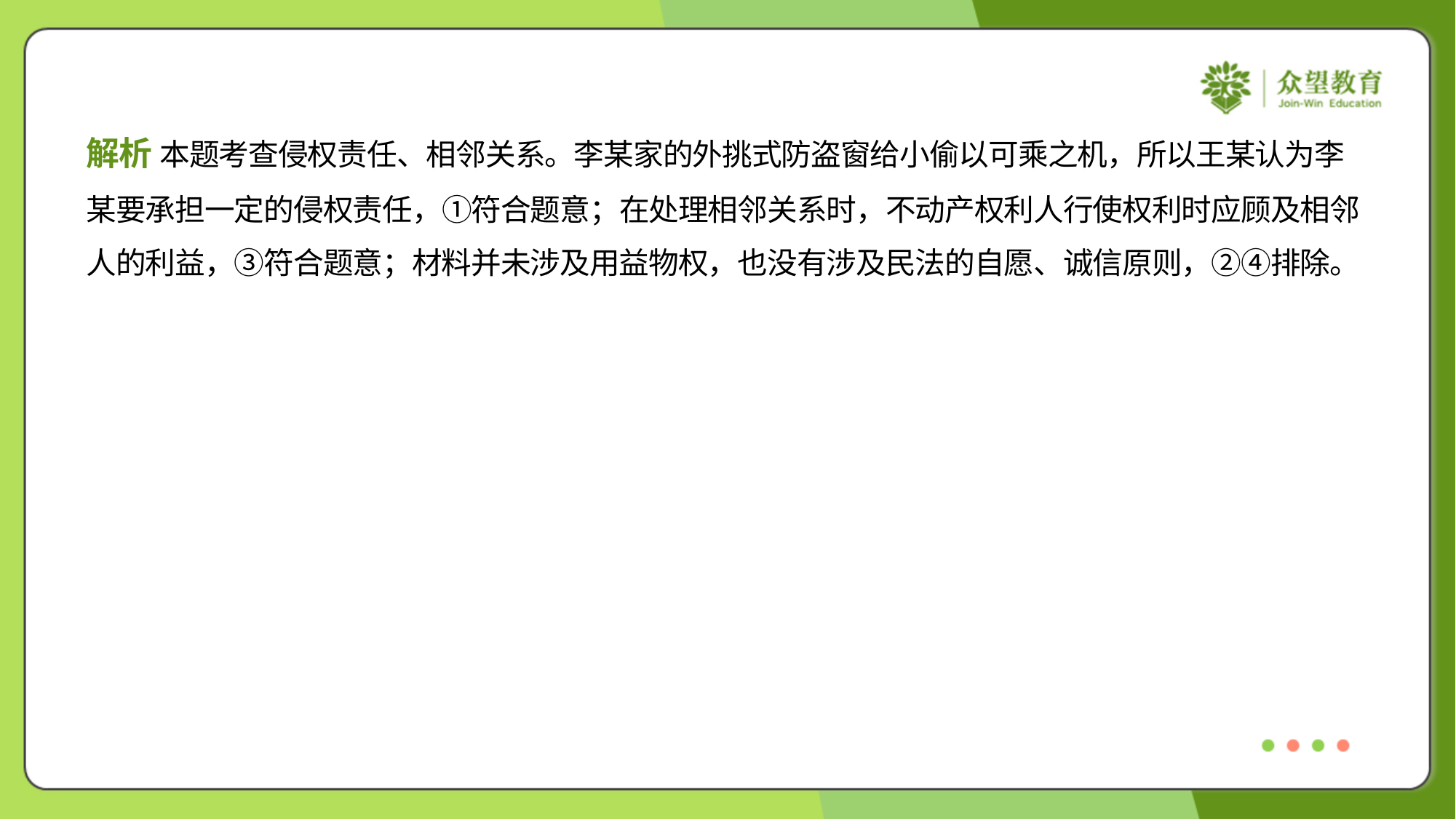

解析 本题考查侵权责任、相邻关系。李某家的外挑式防盗窗给小偷以可乘之机，所以王某认为李
某要承担一定的侵权责任，①符合题意；在处理相邻关系时，不动产权利人行使权利时应顾及相邻
人的利益，③符合题意；材料并未涉及用益物权，也没有涉及民法的自愿、诚信原则，②④排除。